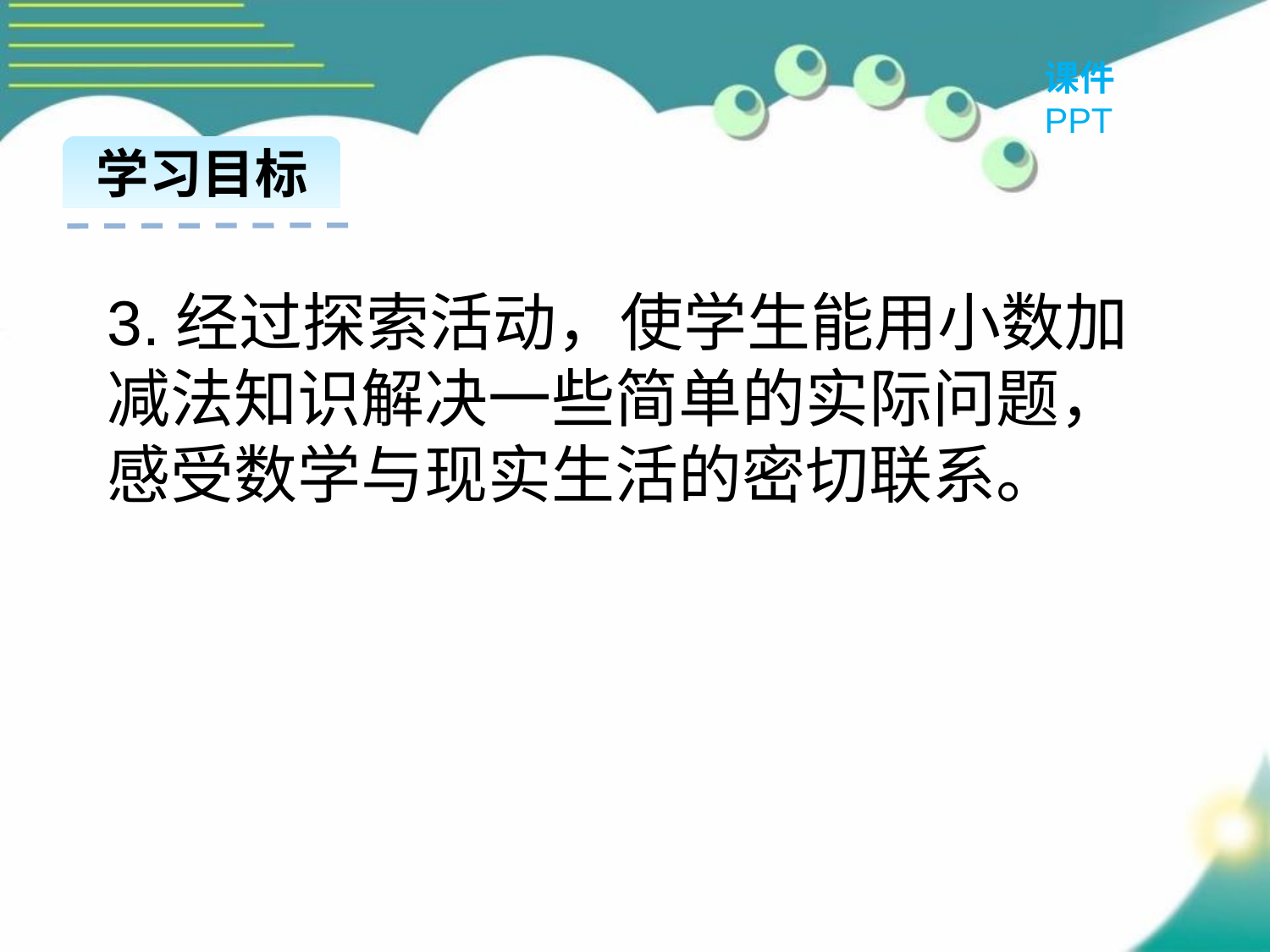

课件PPT
学习目标

3.经过探索活动，使学生能用小数加减法知识解决一些简单的实际问题，感受数学与现实生活的密切联系。